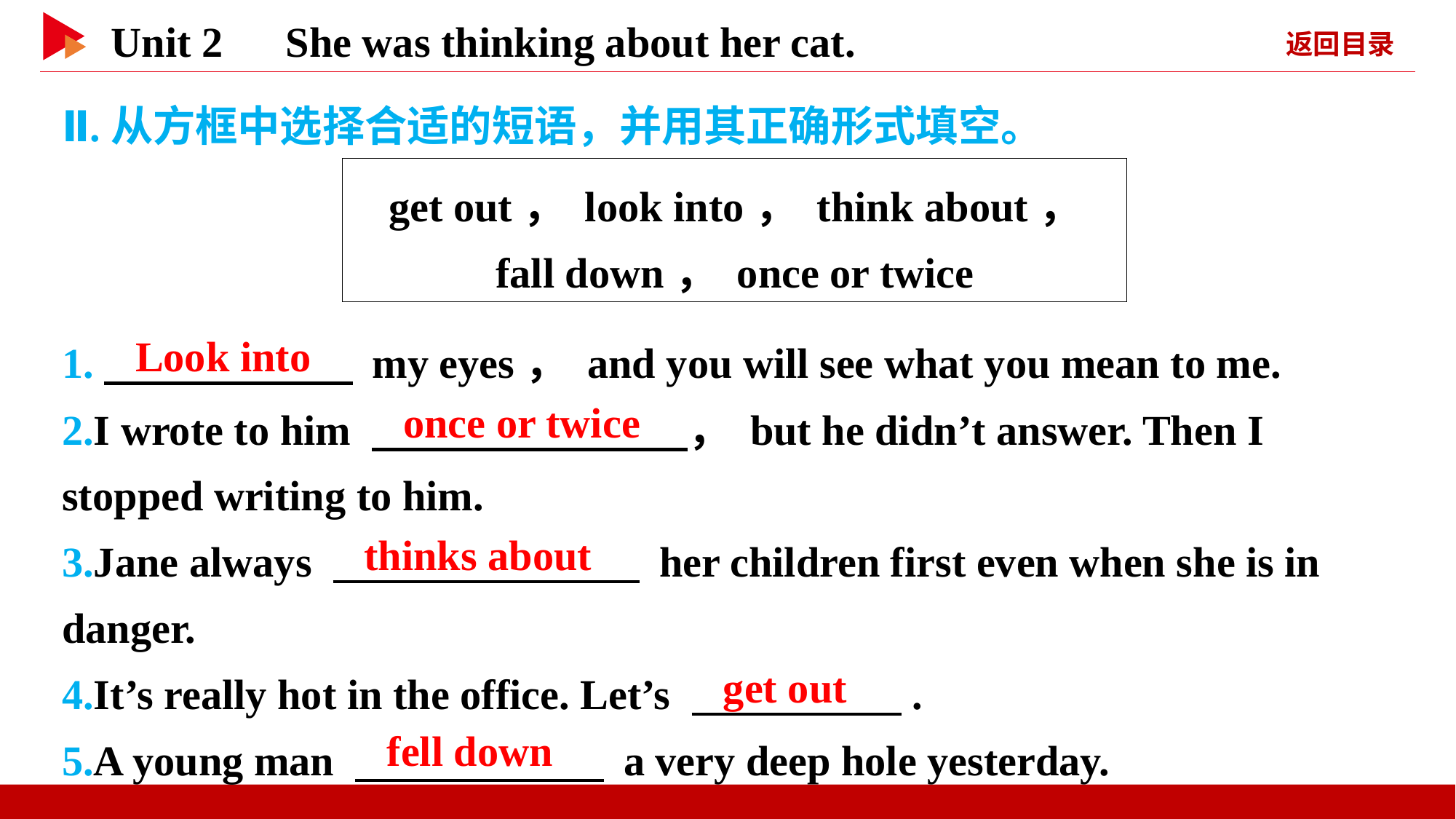

Ⅱ.从方框中选择合适的短语，并用其正确形式填空。
get out， look into， think about，
fall down， once or twice
1.　                 　 my eyes， and you will see what you mean to me.
2.I wrote to him 　                        　， but he didn’t answer. Then I stopped writing to him.
3.Jane always 　                       　 her children first even when she is in danger.
4.It’s really hot in the office. Let’s 　             　.
5.A young man 　                 　 a very deep hole yesterday.
Look into
once or twice
thinks about
get out
fell down